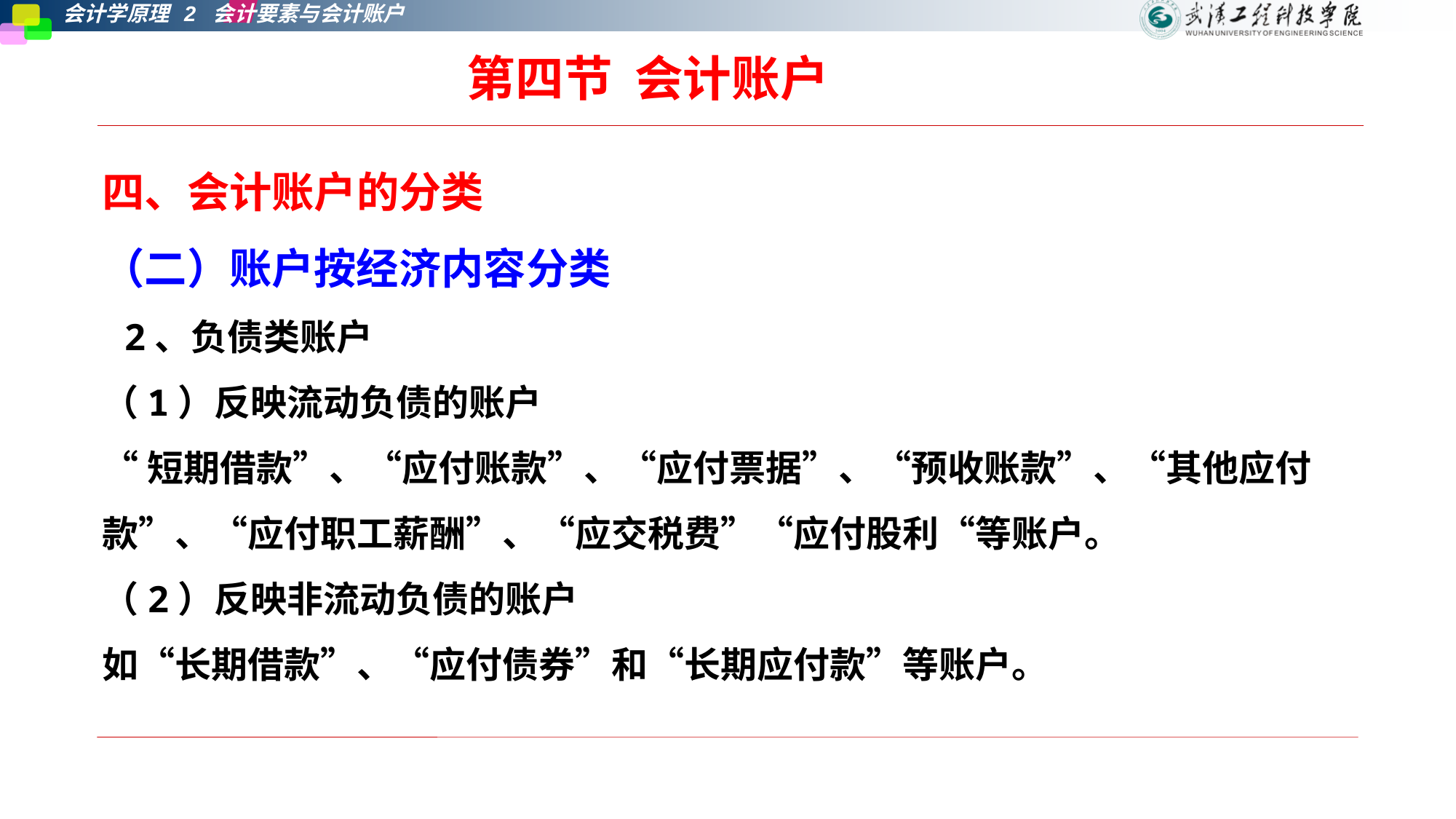

第四节  会计账户
四、会计账户的分类
（二）账户按经济内容分类
 2、负债类账户
（1）反映流动负债的账户
“短期借款”、“应付账款”、“应付票据”、“预收账款”、“其他应付款”、“应付职工薪酬”、“应交税费”“应付股利“等账户。
（2）反映非流动负债的账户
如“长期借款”、“应付债券”和“长期应付款”等账户。